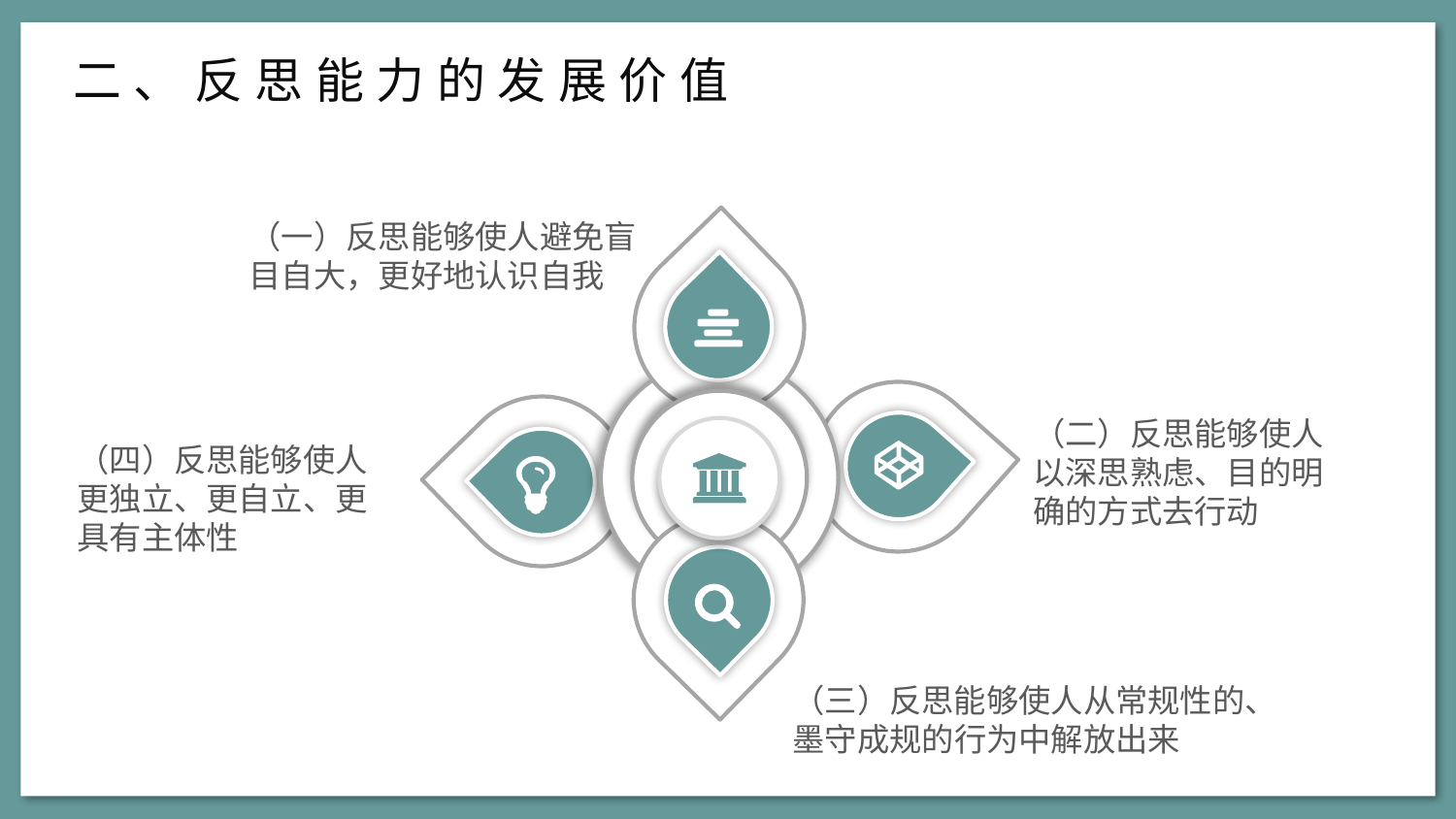

二、反思能力的发展价值
（一）反思能够使人避免盲目自大，更好地认识自我

（二）反思能够使人以深思熟虑、目的明确的方式去行动

（四）反思能够使人更独立、更自立、更具有主体性

（三）反思能够使人从常规性的、墨守成规的行为中解放出来